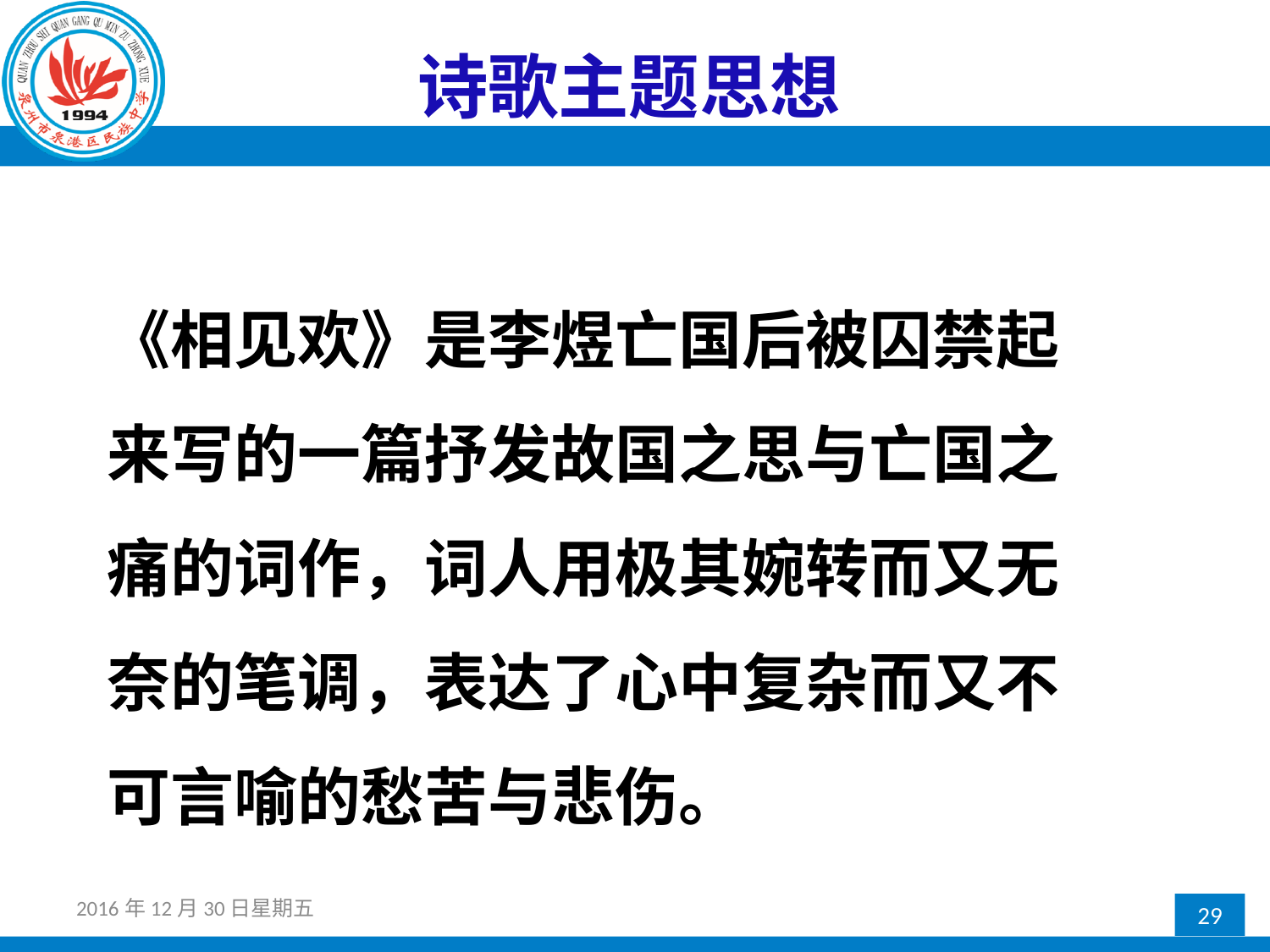

诗歌主题思想
《相见欢》是李煜亡国后被囚禁起来写的一篇抒发故国之思与亡国之痛的词作，词人用极其婉转而又无奈的笔调，表达了心中复杂而又不可言喻的愁苦与悲伤。

2016年12月30日星期五